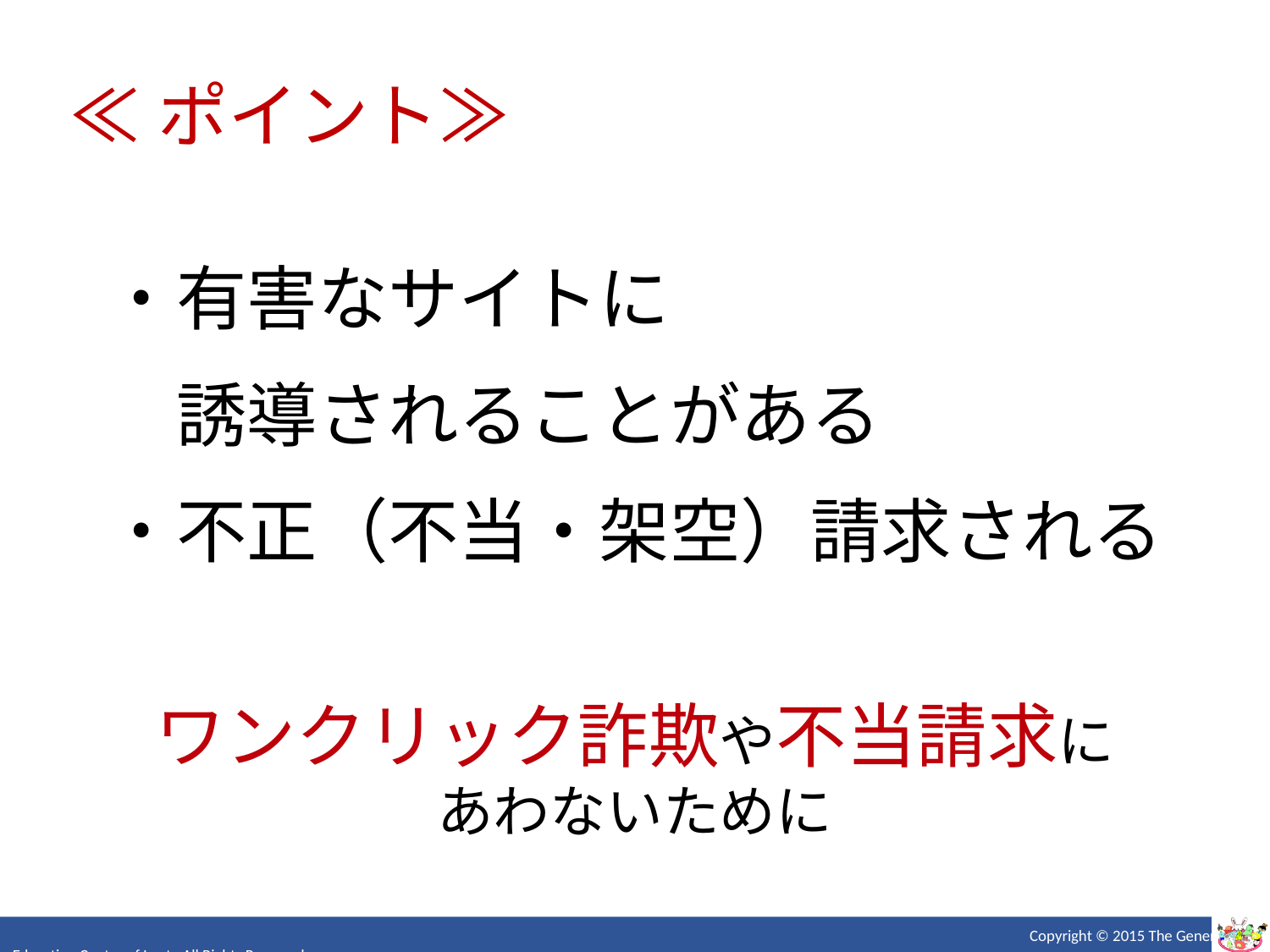

≪ポイント≫
・有害なサイトに
　誘導されることがある
・不正（不当・架空）請求される
ワンクリック詐欺や不当請求に
あわないために